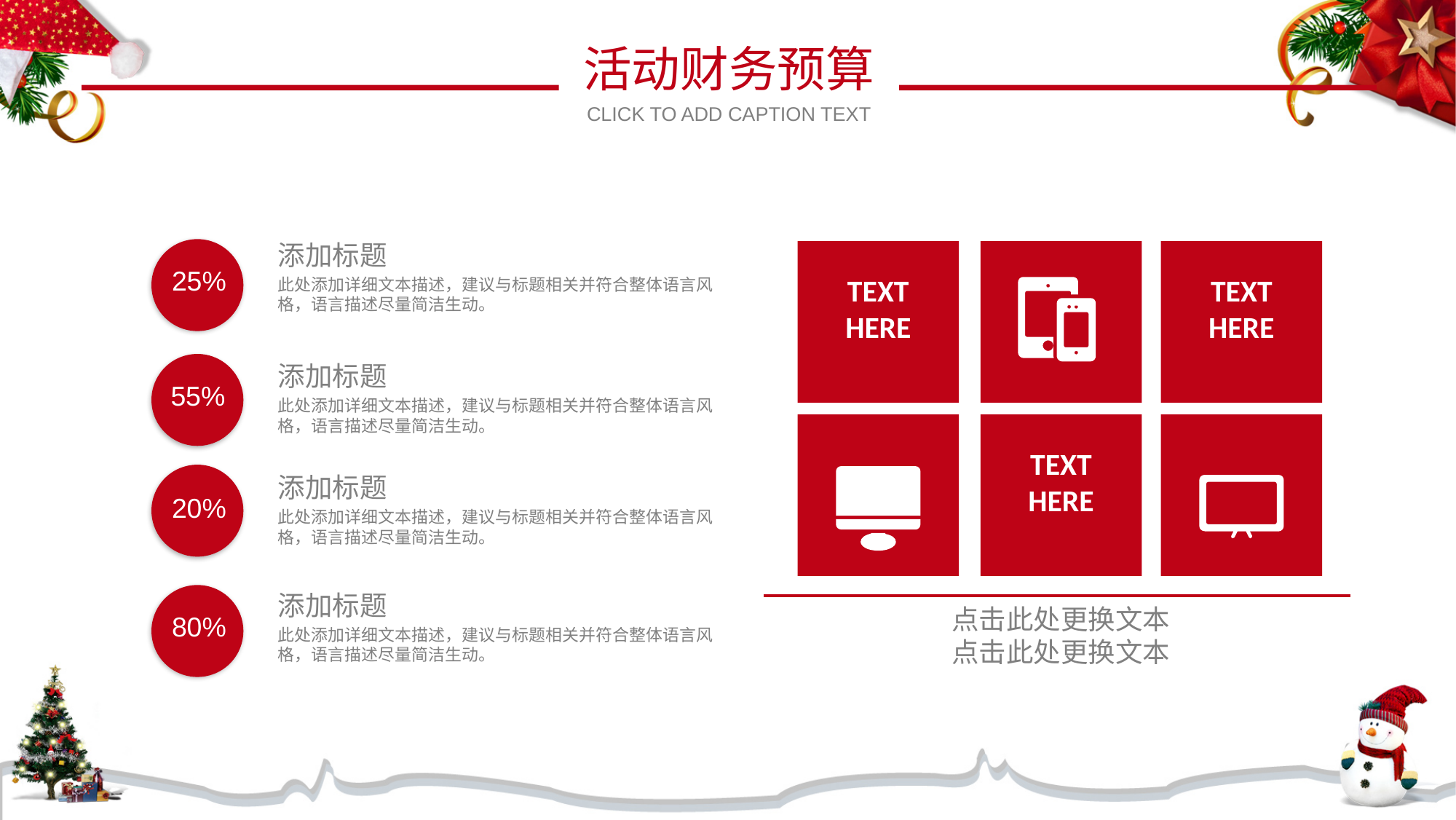

活动财务预算

CLICK TO ADD CAPTION TEXT
添加标题
此处添加详细文本描述，建议与标题相关并符合整体语言风格，语言描述尽量简洁生动。

TEXT
HERE

TEXT
HERE

TEXT
HERE

点击此处更换文本
点击此处更换文本
25%
添加标题
此处添加详细文本描述，建议与标题相关并符合整体语言风格，语言描述尽量简洁生动。

55%

添加标题
此处添加详细文本描述，建议与标题相关并符合整体语言风格，语言描述尽量简洁生动。
20%
添加标题
此处添加详细文本描述，建议与标题相关并符合整体语言风格，语言描述尽量简洁生动。

80%